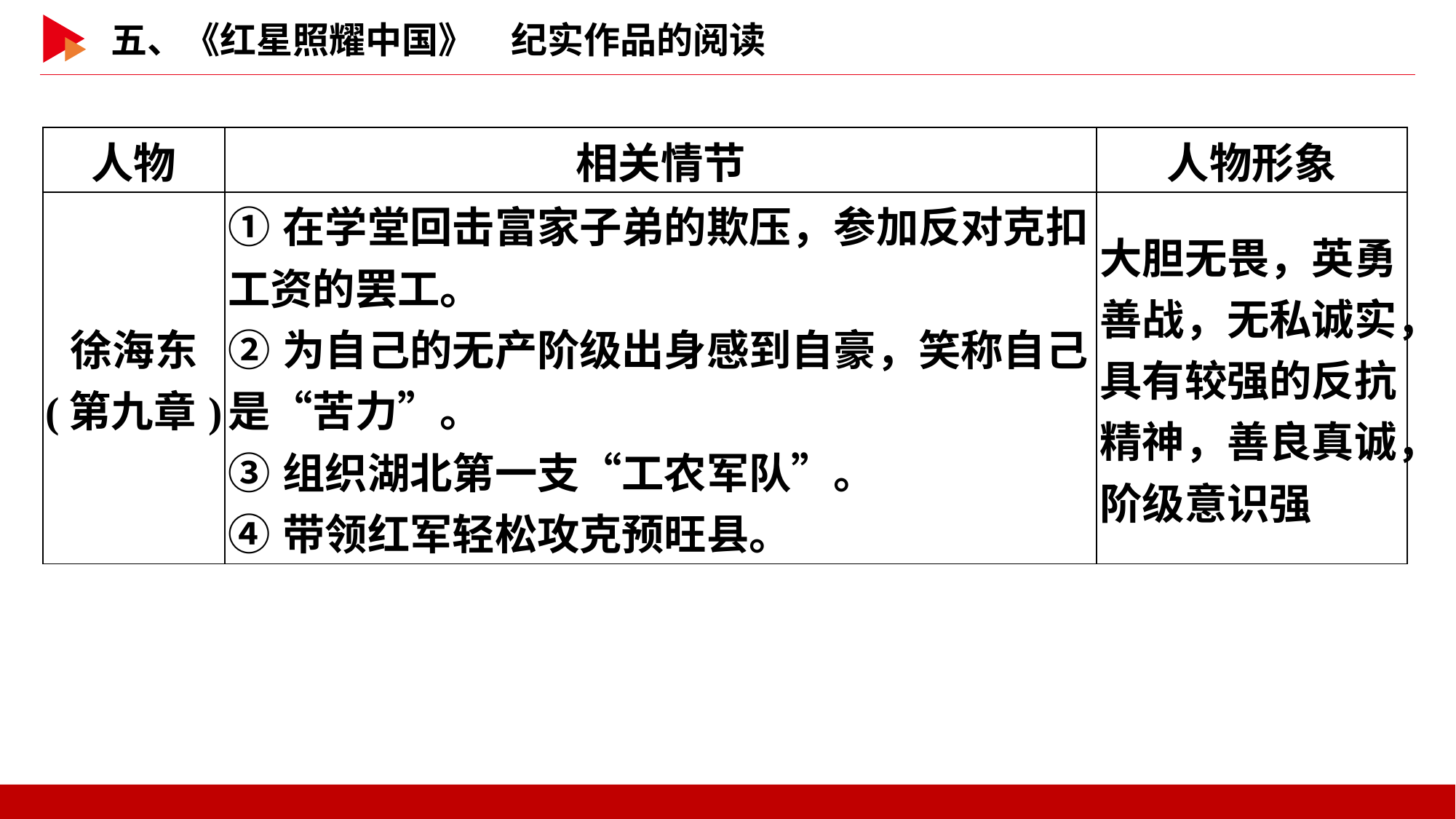

| 人物 | 相关情节 | 人物形象 |
| --- | --- | --- |
| 徐海东 (第九章) | ①在学堂回击富家子弟的欺压，参加反对克扣工资的罢工。 ②为自己的无产阶级出身感到自豪，笑称自己是“苦力”。 ③组织湖北第一支“工农军队”。 ④带领红军轻松攻克预旺县。 | 大胆无畏，英勇善战，无私诚实，具有较强的反抗精神，善良真诚，阶级意识强 |